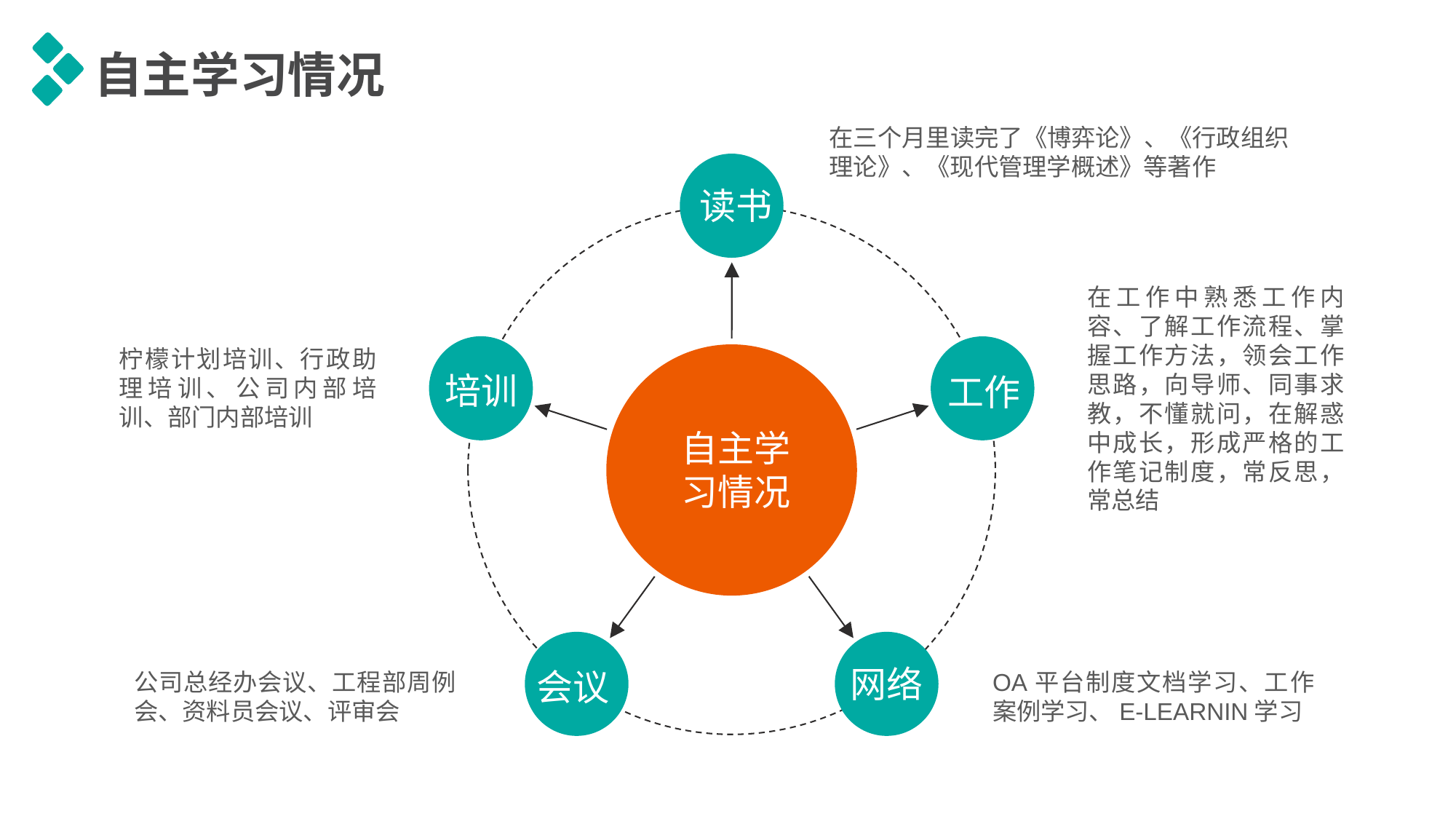

自主学习情况

在三个月里读完了《博弈论》、《行政组织理论》、《现代管理学概述》等著作

读书

在工作中熟悉工作内容、了解工作流程、掌握工作方法，领会工作思路，向导师、同事求教，不懂就问，在解惑中成长，形成严格的工作笔记制度，常反思，常总结

柠檬计划培训、行政助理培训、公司内部培训、部门内部培训

培训
工作

自主学习情况

网络
会议
公司总经办会议、工程部周例会、资料员会议、评审会
OA平台制度文档学习、工作案例学习、E-LEARNIN学习